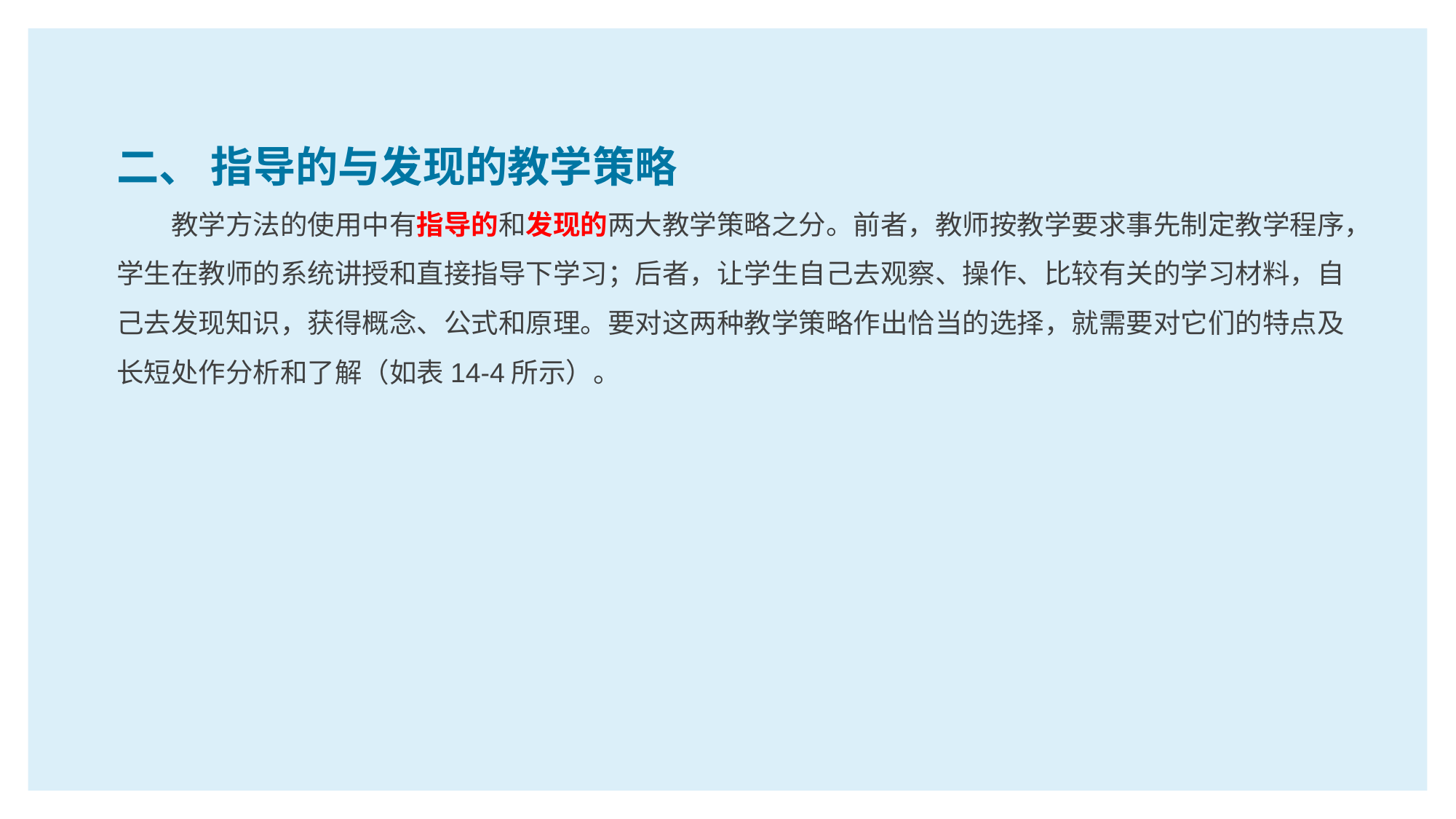

二、 指导的与发现的教学策略
教学方法的使用中有指导的和发现的两大教学策略之分。前者，教师按教学要求事先制定教学程序，学生在教师的系统讲授和直接指导下学习；后者，让学生自己去观察、操作、比较有关的学习材料，自己去发现知识，获得概念、公式和原理。要对这两种教学策略作出恰当的选择，就需要对它们的特点及长短处作分析和了解（如表14-4所示）。